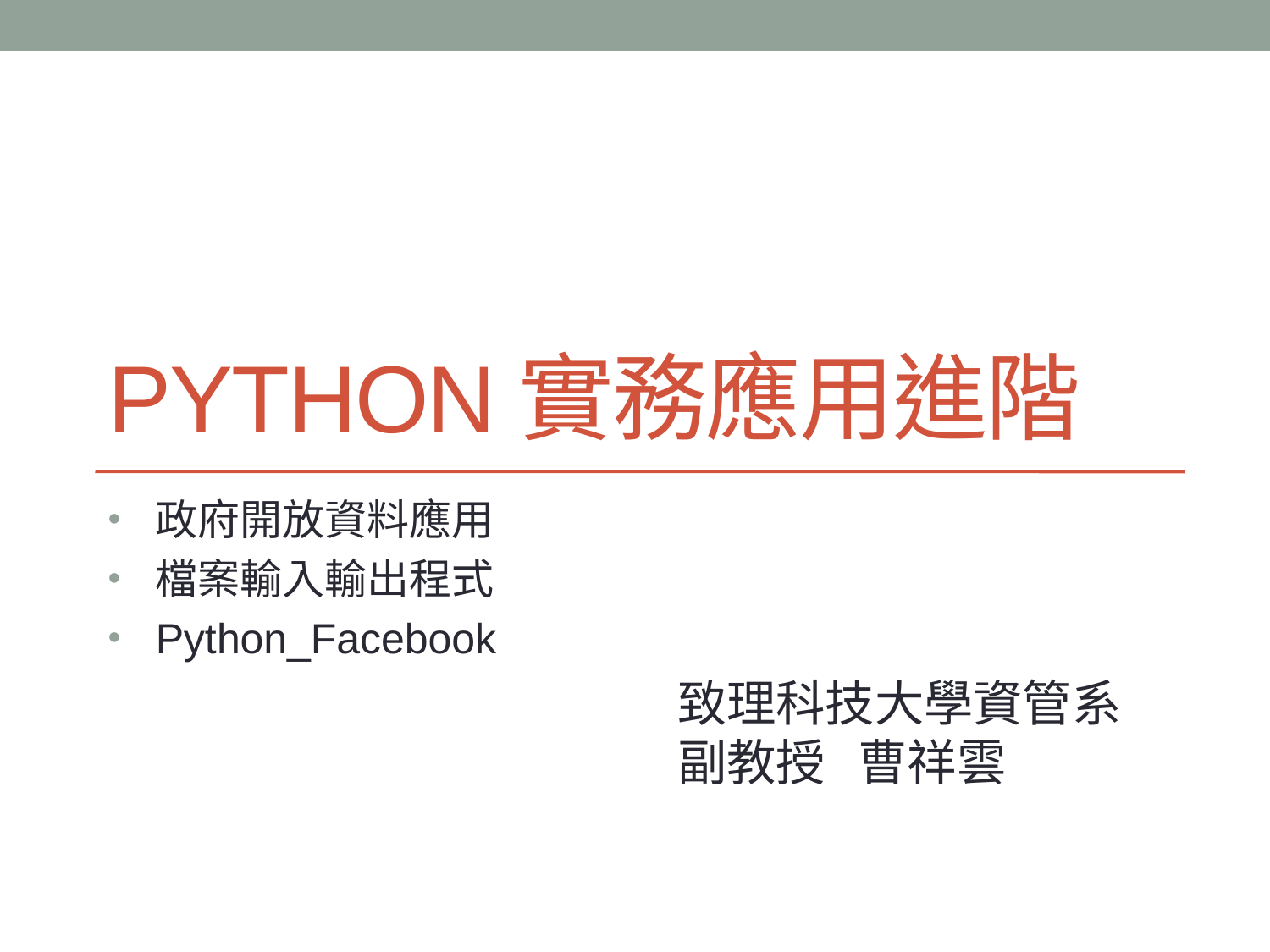

# Python實務應用進階
政府開放資料應用
檔案輸入輸出程式
Python_Facebook
致理科技大學資管系
副教授   曹祥雲